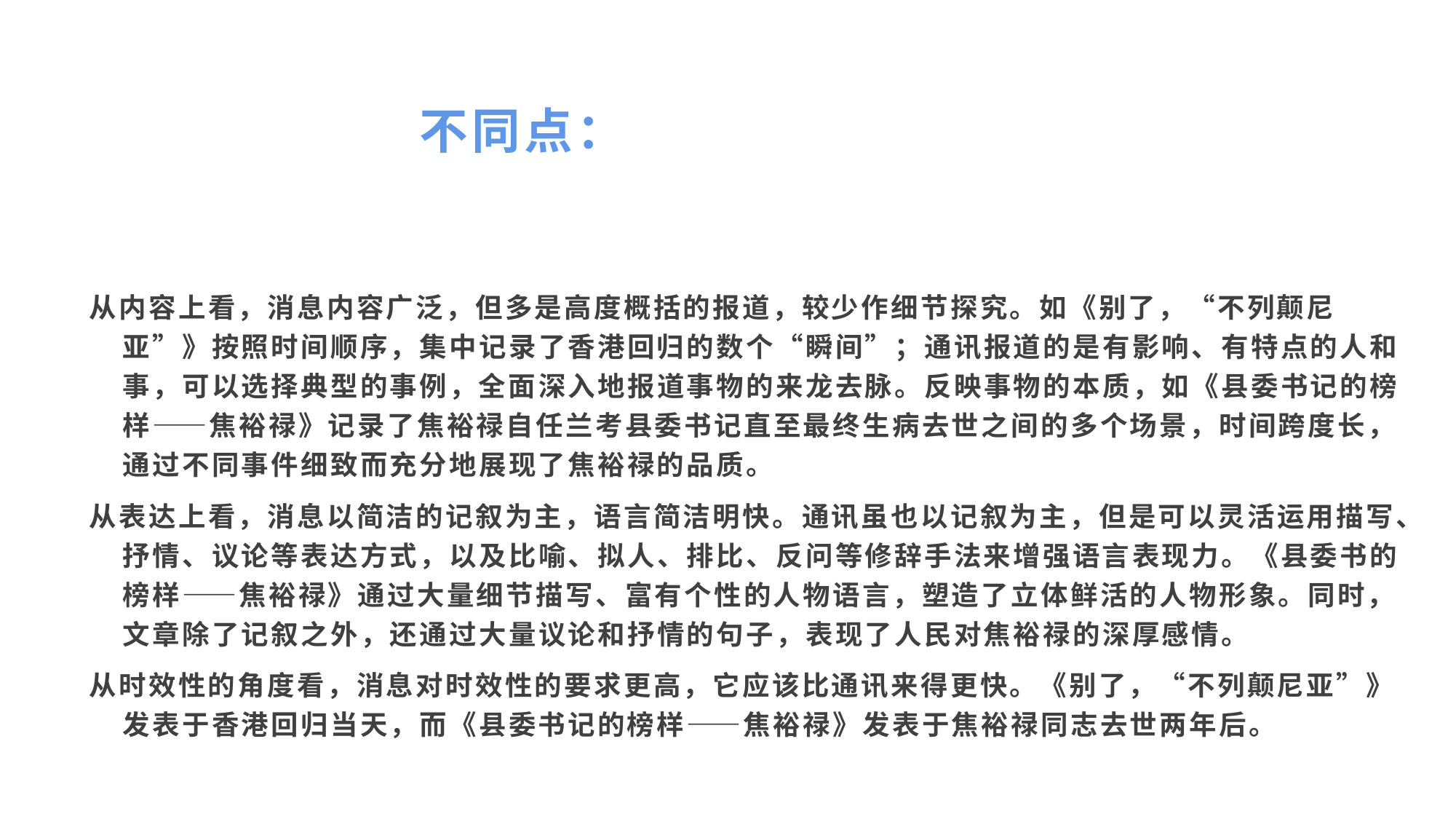

不同点：
从内容上看，消息内容广泛，但多是高度概括的报道，较少作细节探究。如《别了，“不列颠尼亚”》按照时间顺序，集中记录了香港回归的数个“瞬间”；通讯报道的是有影响、有特点的人和事，可以选择典型的事例，全面深入地报道事物的来龙去脉。反映事物的本质，如《县委书记的榜样——焦裕禄》记录了焦裕禄自任兰考县委书记直至最终生病去世之间的多个场景，时间跨度长，通过不同事件细致而充分地展现了焦裕禄的品质。
从表达上看，消息以简洁的记叙为主，语言简洁明快。通讯虽也以记叙为主，但是可以灵活运用描写、抒情、议论等表达方式，以及比喻、拟人、排比、反问等修辞手法来增强语言表现力。《县委书的榜样——焦裕禄》通过大量细节描写、富有个性的人物语言，塑造了立体鲜活的人物形象。同时，文章除了记叙之外，还通过大量议论和抒情的句子，表现了人民对焦裕禄的深厚感情。
从时效性的角度看，消息对时效性的要求更高，它应该比通讯来得更快。《别了，“不列颠尼亚”》发表于香港回归当天，而《县委书记的榜样——焦裕禄》发表于焦裕禄同志去世两年后。